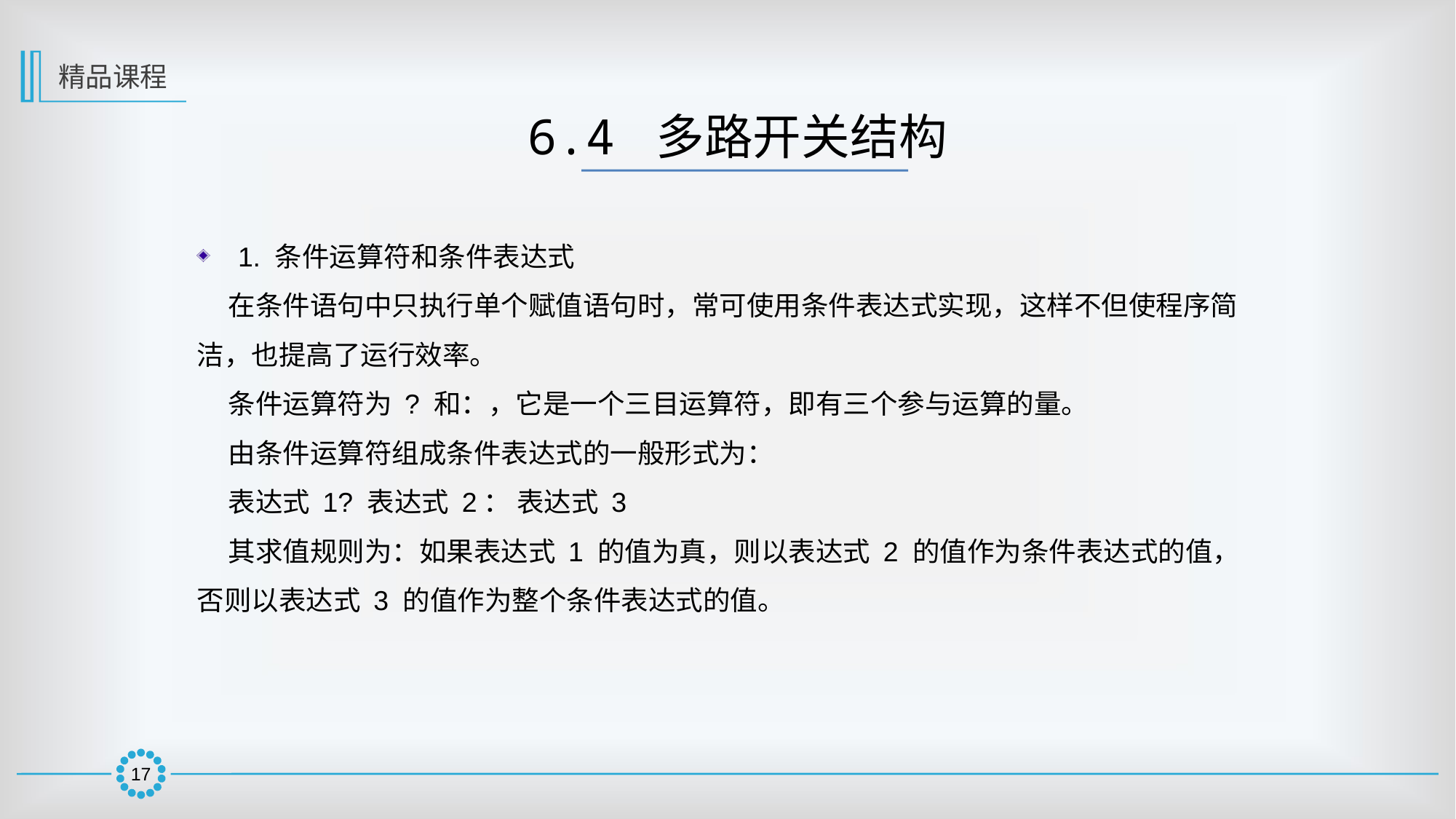

精品课程
6.4 多路开关结构

1. 条件运算符和条件表达式
    在条件语句中只执行单个赋值语句时，常可使用条件表达式实现，这样不但使程序简洁，也提高了运行效率。
    条件运算符为 ? 和：，它是一个三目运算符，即有三个参与运算的量。
    由条件运算符组成条件表达式的一般形式为：
    表达式 1? 表达式 2： 表达式 3
    其求值规则为：如果表达式 1 的值为真，则以表达式 2 的值作为条件表达式的值，否则以表达式 3 的值作为整个条件表达式的值。

17